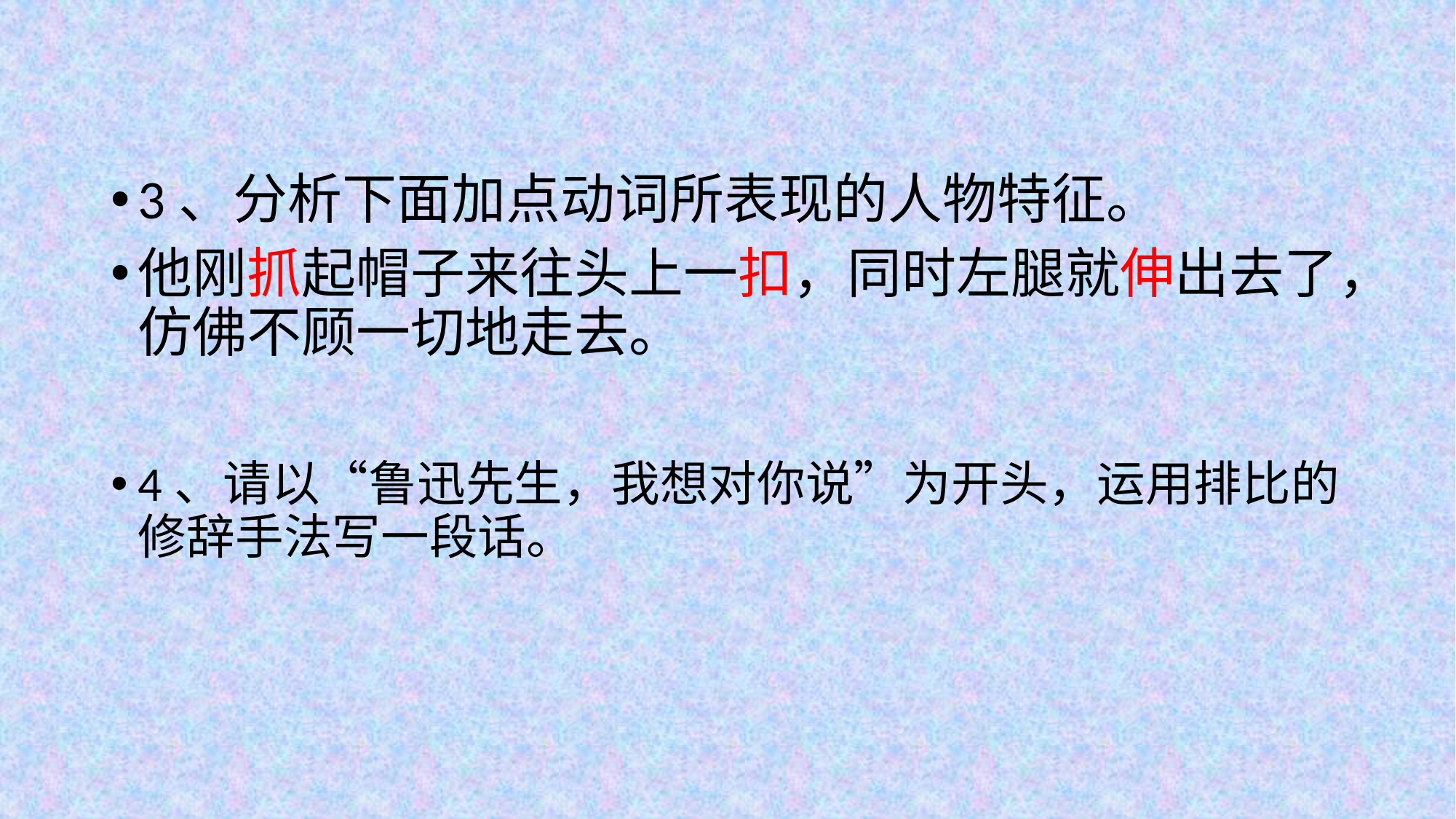

3、分析下面加点动词所表现的人物特征。
他刚抓起帽子来往头上一扣，同时左腿就伸出去了，仿佛不顾一切地走去。

4、请以“鲁迅先生，我想对你说”为开头，运用排比的修辞手法写一段话。